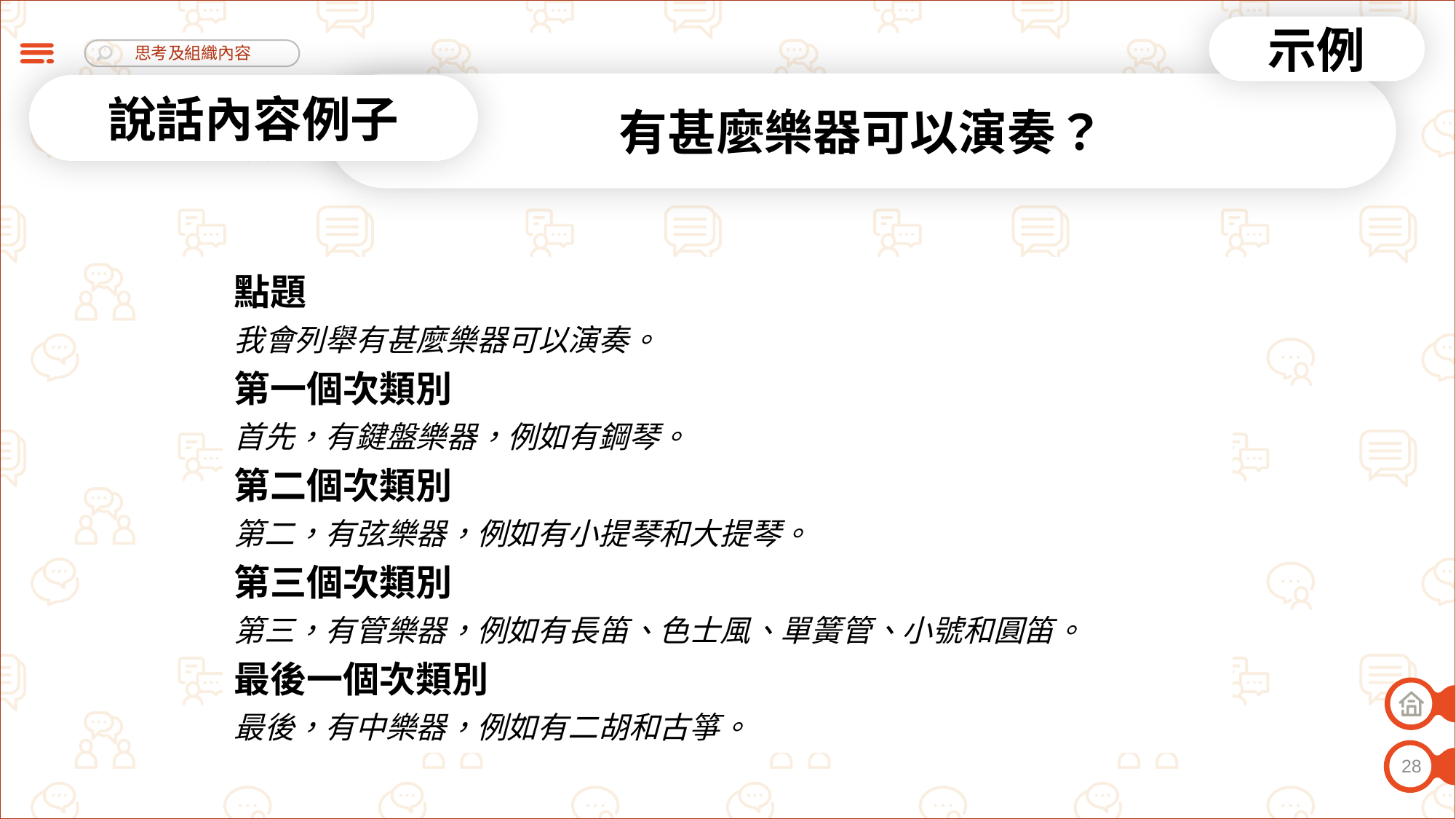

示例
有甚麼樂器可以演奏？
說話內容例子
| 點題 我會列舉有甚麼樂器可以演奏。 第一個次類別 首先，有鍵盤樂器，例如有鋼琴。 第二個次類別 第二，有弦樂器，例如有小提琴和大提琴。 第三個次類別 第三，有管樂器，例如有長笛、色士風、單簧管、小號和圓笛。 最後一個次類別 最後，有中樂器，例如有二胡和古箏。 |
| --- |
28